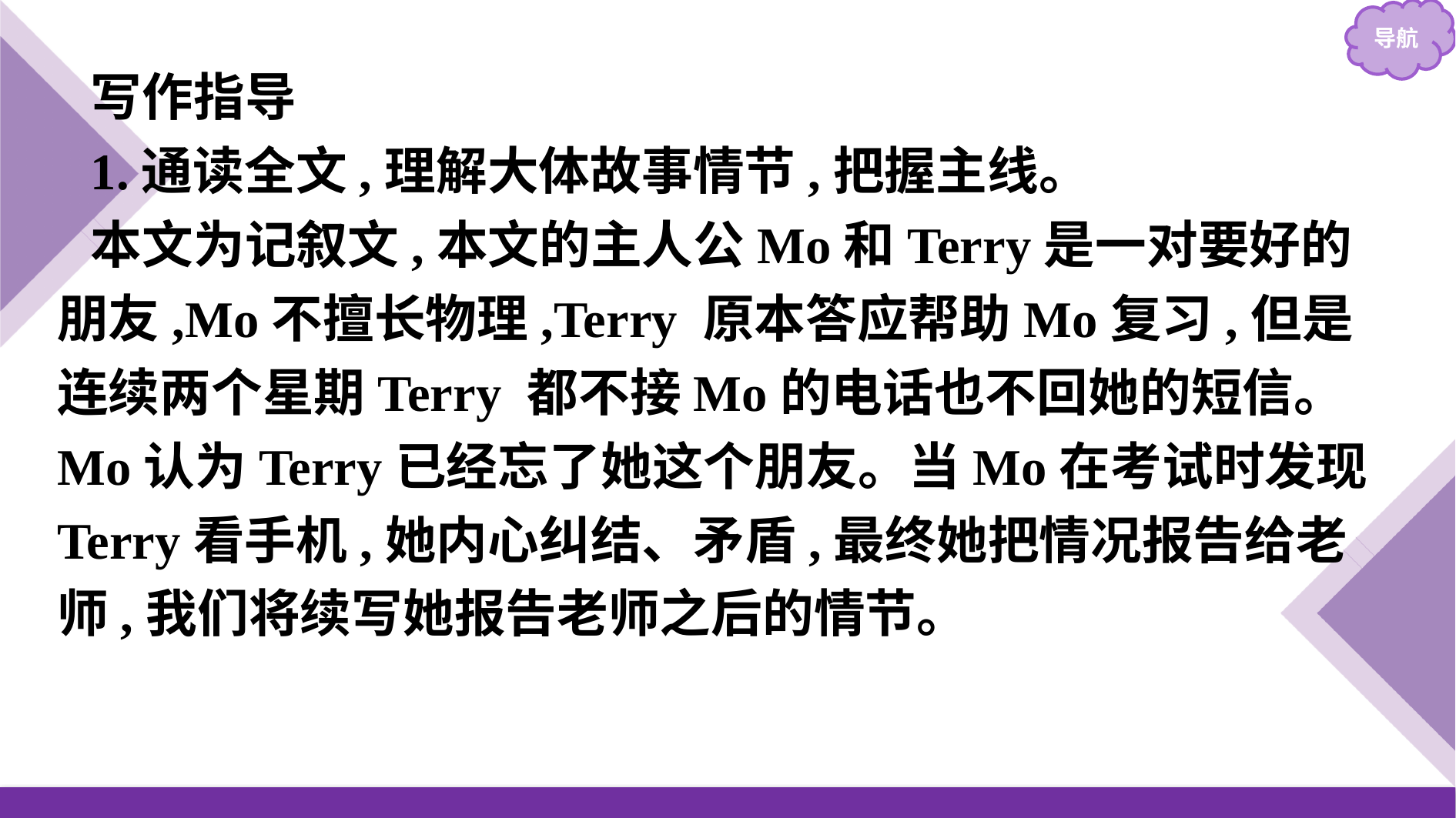

写作指导
1.通读全文,理解大体故事情节,把握主线。
本文为记叙文,本文的主人公Mo和Terry是一对要好的朋友,Mo不擅长物理,Terry 原本答应帮助Mo复习,但是连续两个星期Terry 都不接Mo的电话也不回她的短信。Mo认为Terry已经忘了她这个朋友。当Mo在考试时发现Terry看手机,她内心纠结、矛盾,最终她把情况报告给老师,我们将续写她报告老师之后的情节。